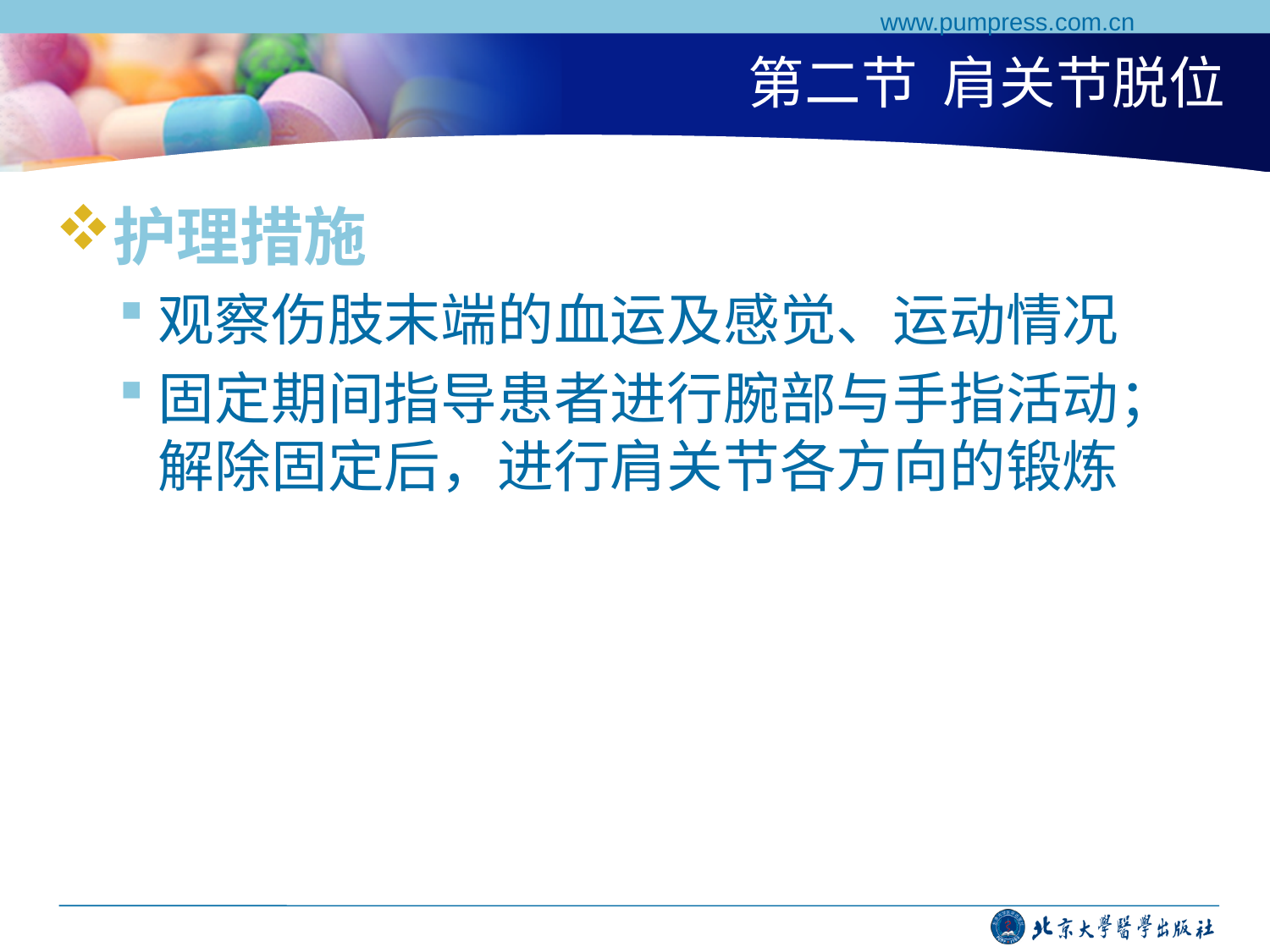

www.pumpress.com.cn
# 第二节  肩关节脱位
护理措施
观察伤肢末端的血运及感觉、运动情况
固定期间指导患者进行腕部与手指活动；解除固定后，进行肩关节各方向的锻炼